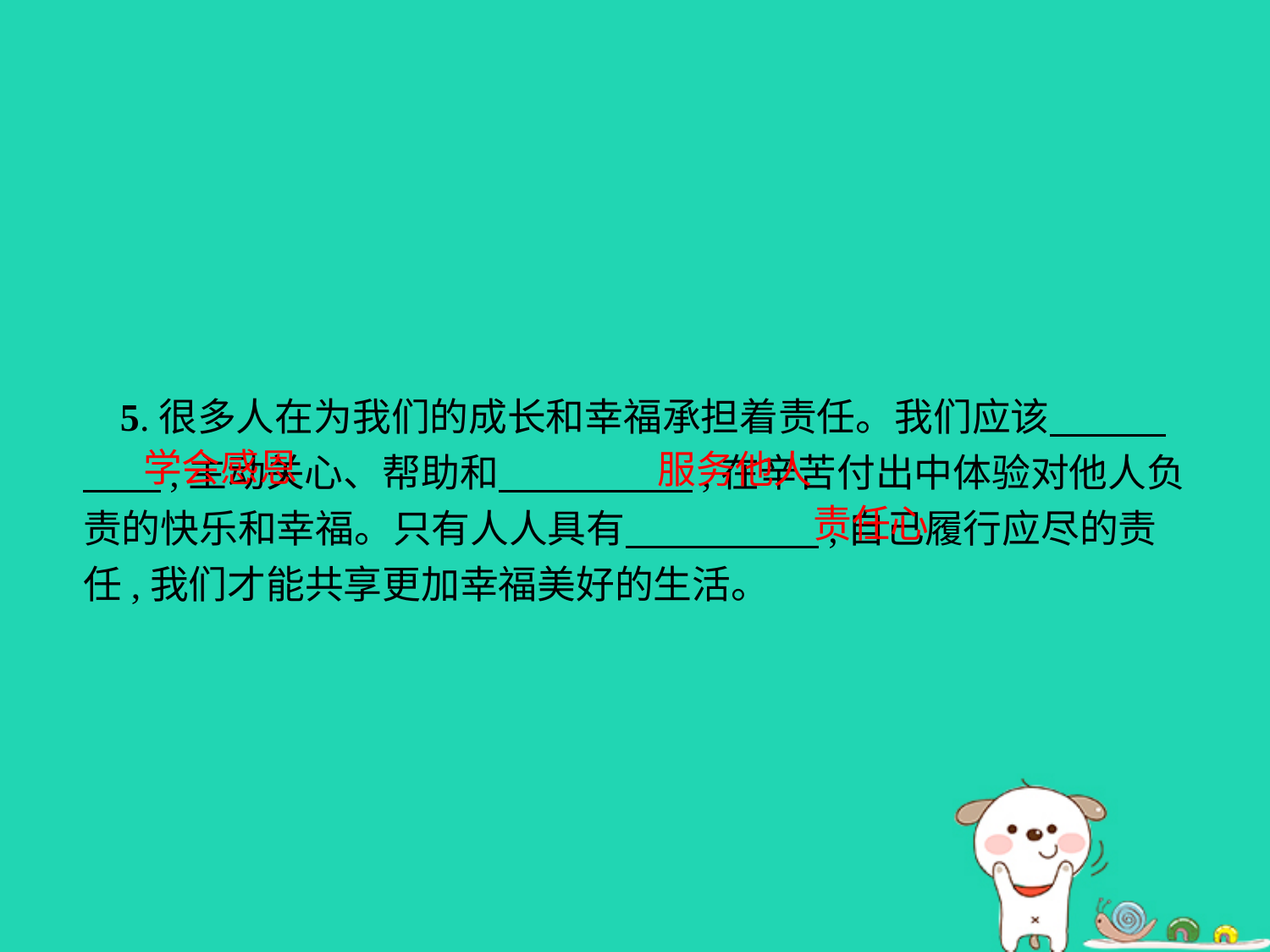

5.很多人在为我们的成长和幸福承担着责任。我们应该　　　　　,主动关心、帮助和　　　　　,在辛苦付出中体验对他人负责的快乐和幸福。只有人人具有　　　　　,自己履行应尽的责任,我们才能共享更加幸福美好的生活。
学会感恩
服务他人
责任心